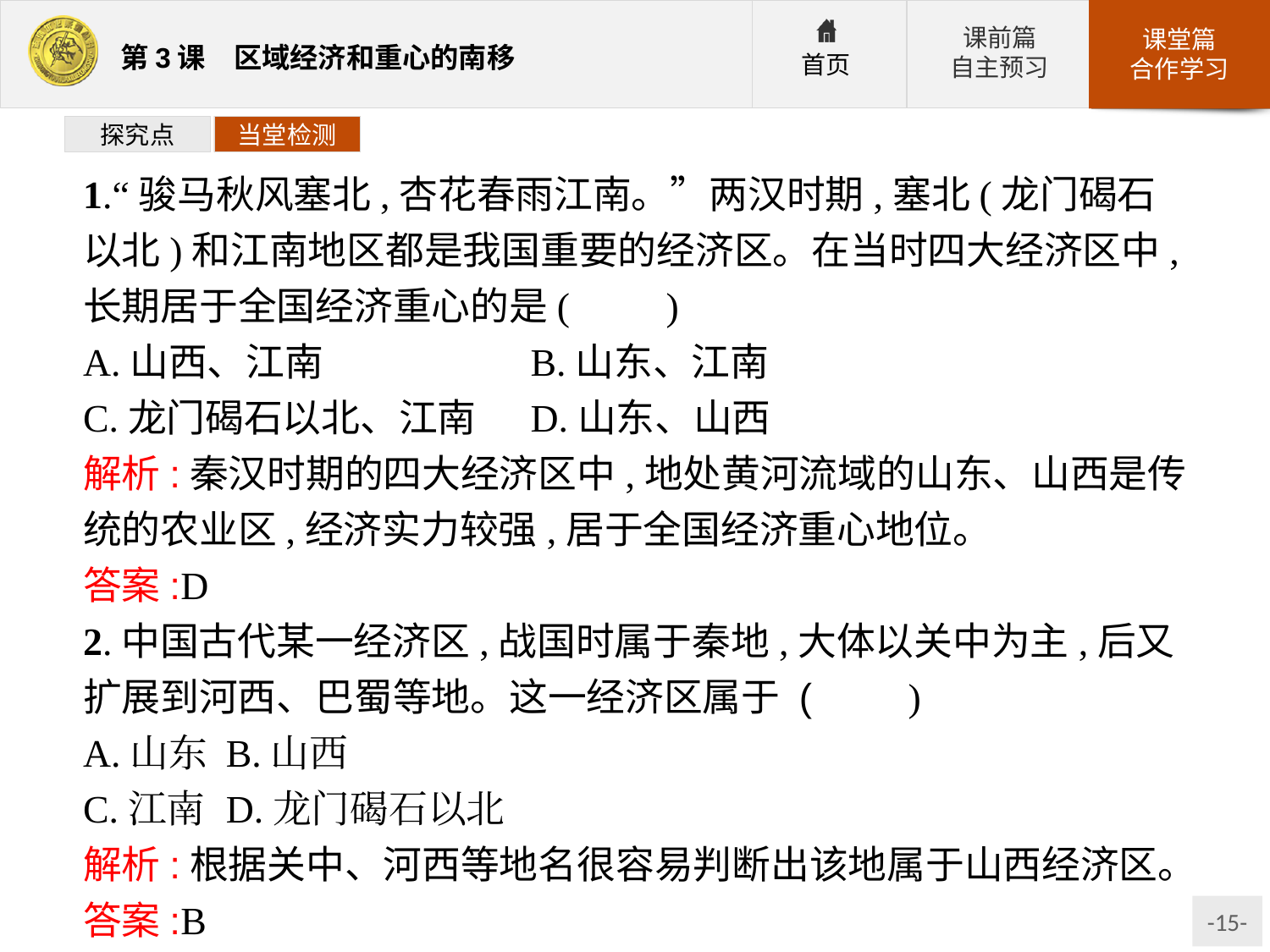

探究点
当堂检测
1.“骏马秋风塞北,杏花春雨江南。”两汉时期,塞北(龙门碣石以北)和江南地区都是我国重要的经济区。在当时四大经济区中,长期居于全国经济重心的是(　　)
A.山西、江南			B.山东、江南
C.龙门碣石以北、江南	D.山东、山西
解析:秦汉时期的四大经济区中,地处黄河流域的山东、山西是传统的农业区,经济实力较强,居于全国经济重心地位。
答案:D
2.中国古代某一经济区,战国时属于秦地,大体以关中为主,后又扩展到河西、巴蜀等地。这一经济区属于 (　　)
A.山东	B.山西
C.江南	D.龙门碣石以北
解析:根据关中、河西等地名很容易判断出该地属于山西经济区。
答案:B